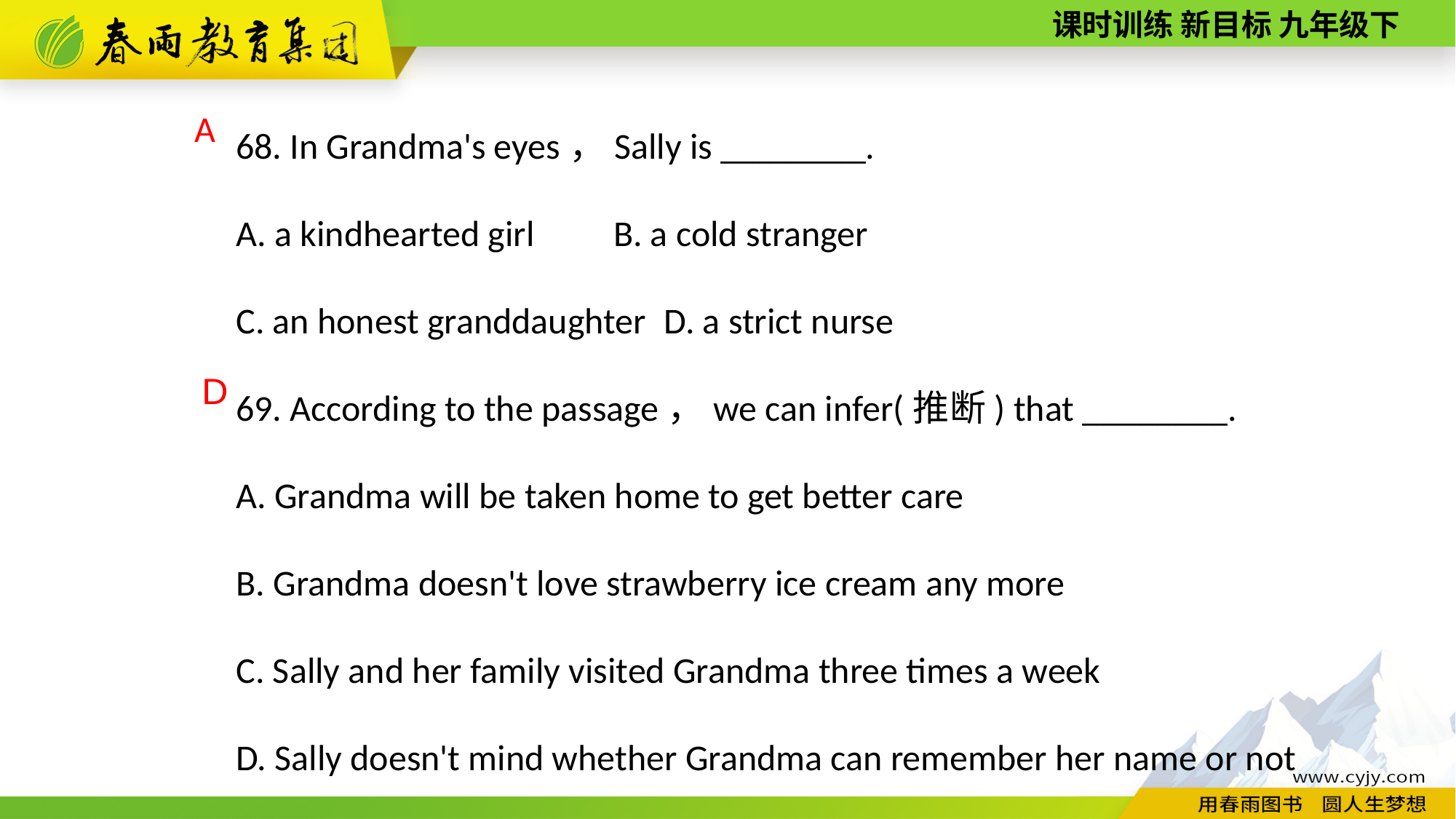

68. In Grandma's eyes，Sally is ________.
A. a kind­hearted girl                  B. a cold stranger
C. an honest granddaughter    D. a strict nurse
69. According to the passage，we can infer(推断) that ________.
A. Grandma will be taken home to get better care
B. Grandma doesn't love strawberry ice cream any more
C. Sally and her family visited Grandma three times a week
D. Sally doesn't mind whether Grandma can remember her name or not
A
 D